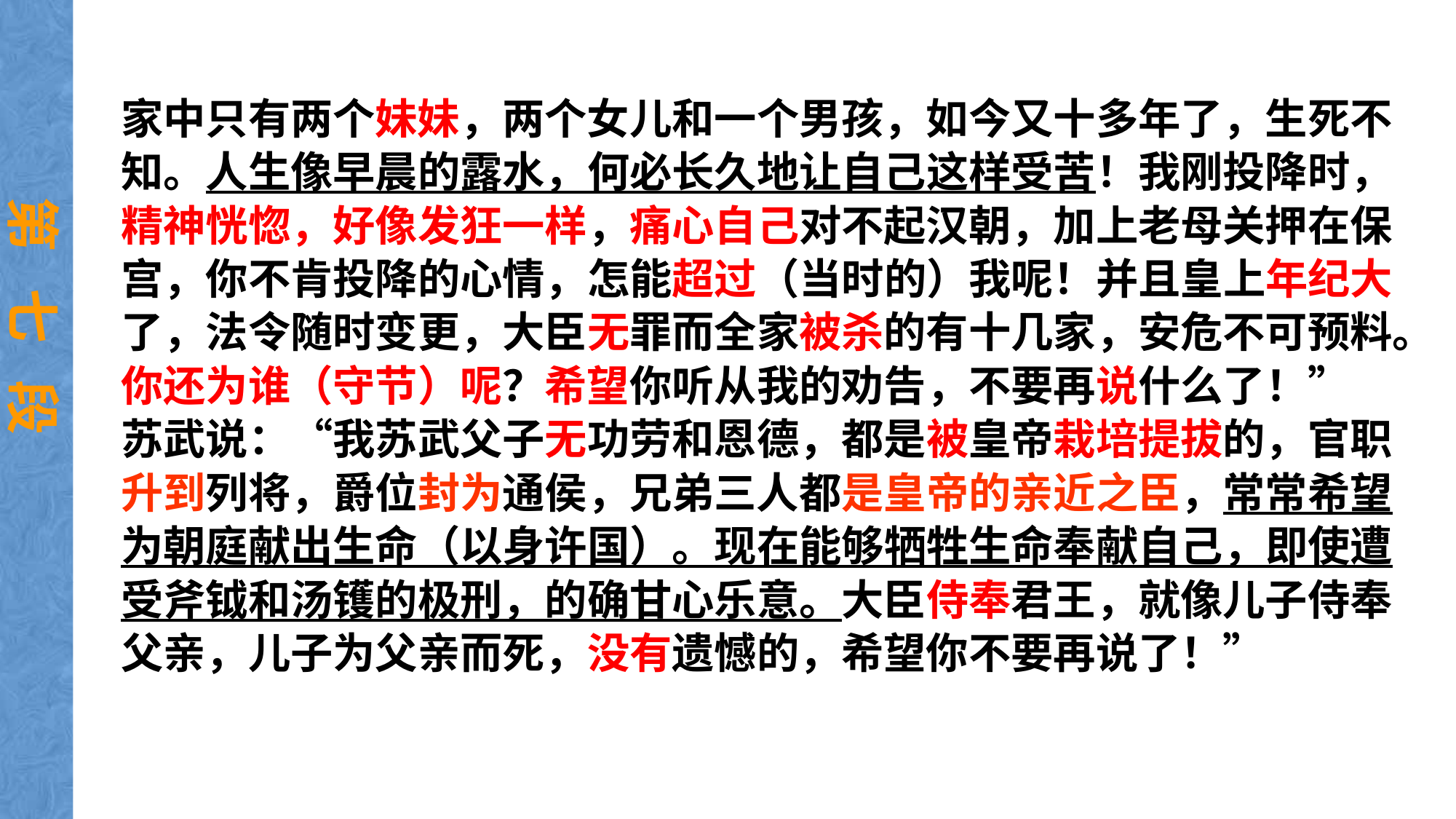

家中只有两个妹妹，两个女儿和一个男孩，如今又十多年了，生死不知。人生像早晨的露水，何必长久地让自己这样受苦！我刚投降时，精神恍惚，好像发狂一样，痛心自己对不起汉朝，加上老母关押在保宫，你不肯投降的心情，怎能超过（当时的）我呢！并且皇上年纪大了，法令随时变更，大臣无罪而全家被杀的有十几家，安危不可预料。你还为谁（守节）呢？希望你听从我的劝告，不要再说什么了！” 苏武说：“我苏武父子无功劳和恩德，都是被皇帝栽培提拔的，官职升到列将，爵位封为通侯，兄弟三人都是皇帝的亲近之臣，常常希望为朝庭献出生命（以身许国）。现在能够牺牲生命奉献自己，即使遭受斧钺和汤镬的极刑，的确甘心乐意。大臣侍奉君王，就像儿子侍奉父亲，儿子为父亲而死，没有遗憾的，希望你不要再说了！”
第   七   段